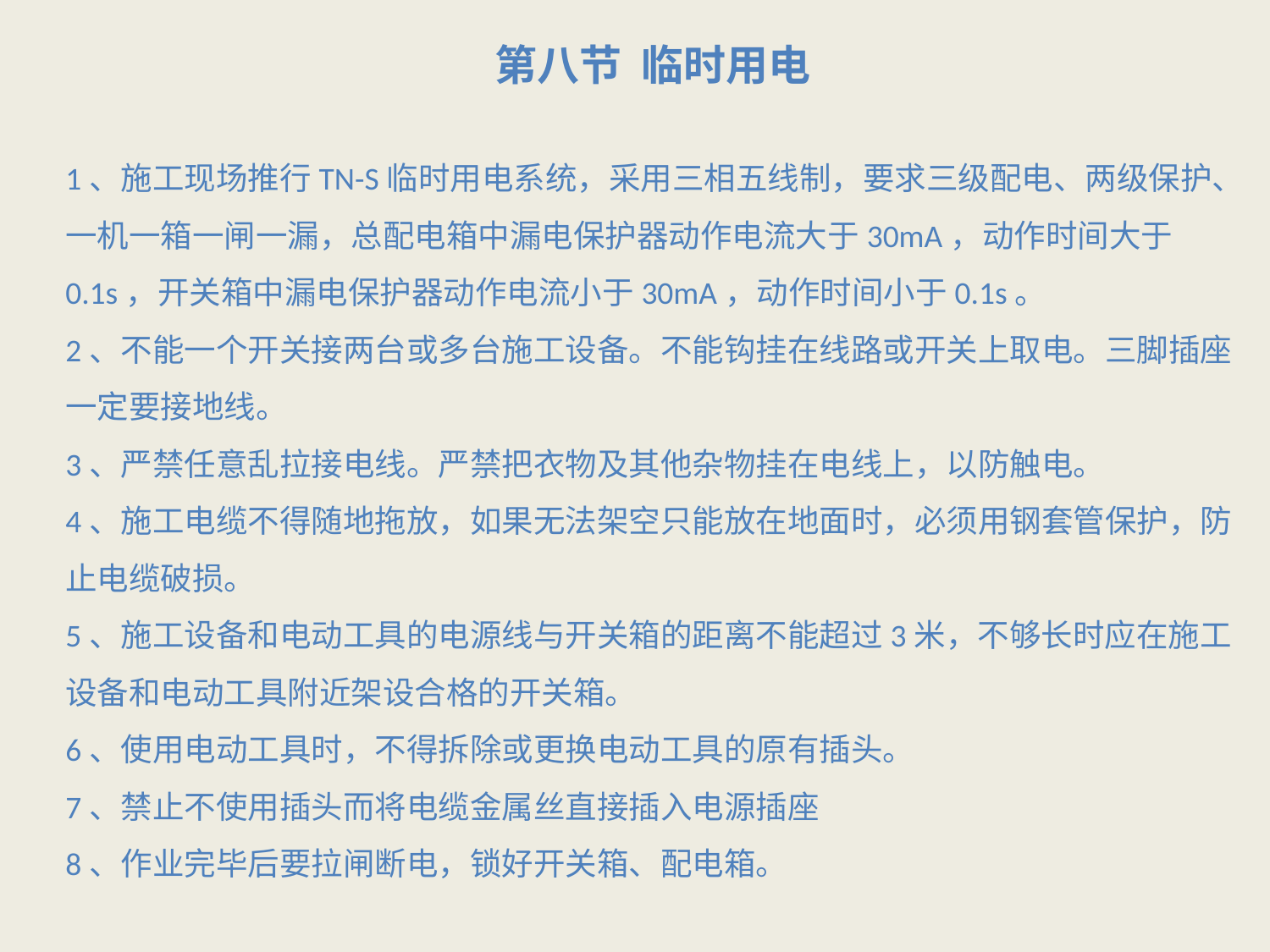

第八节  临时用电

1、施工现场推行TN-S临时用电系统，采用三相五线制，要求三级配电、两级保护、一机一箱一闸一漏，总配电箱中漏电保护器动作电流大于30mA，动作时间大于0.1s，开关箱中漏电保护器动作电流小于30mA，动作时间小于0.1s。2、不能一个开关接两台或多台施工设备。不能钩挂在线路或开关上取电。三脚插座一定要接地线。3、严禁任意乱拉接电线。严禁把衣物及其他杂物挂在电线上，以防触电。4、施工电缆不得随地拖放，如果无法架空只能放在地面时，必须用钢套管保护，防止电缆破损。5、施工设备和电动工具的电源线与开关箱的距离不能超过3米，不够长时应在施工设备和电动工具附近架设合格的开关箱。6、使用电动工具时，不得拆除或更换电动工具的原有插头。7、禁止不使用插头而将电缆金属丝直接插入电源插座8、作业完毕后要拉闸断电，锁好开关箱、配电箱。